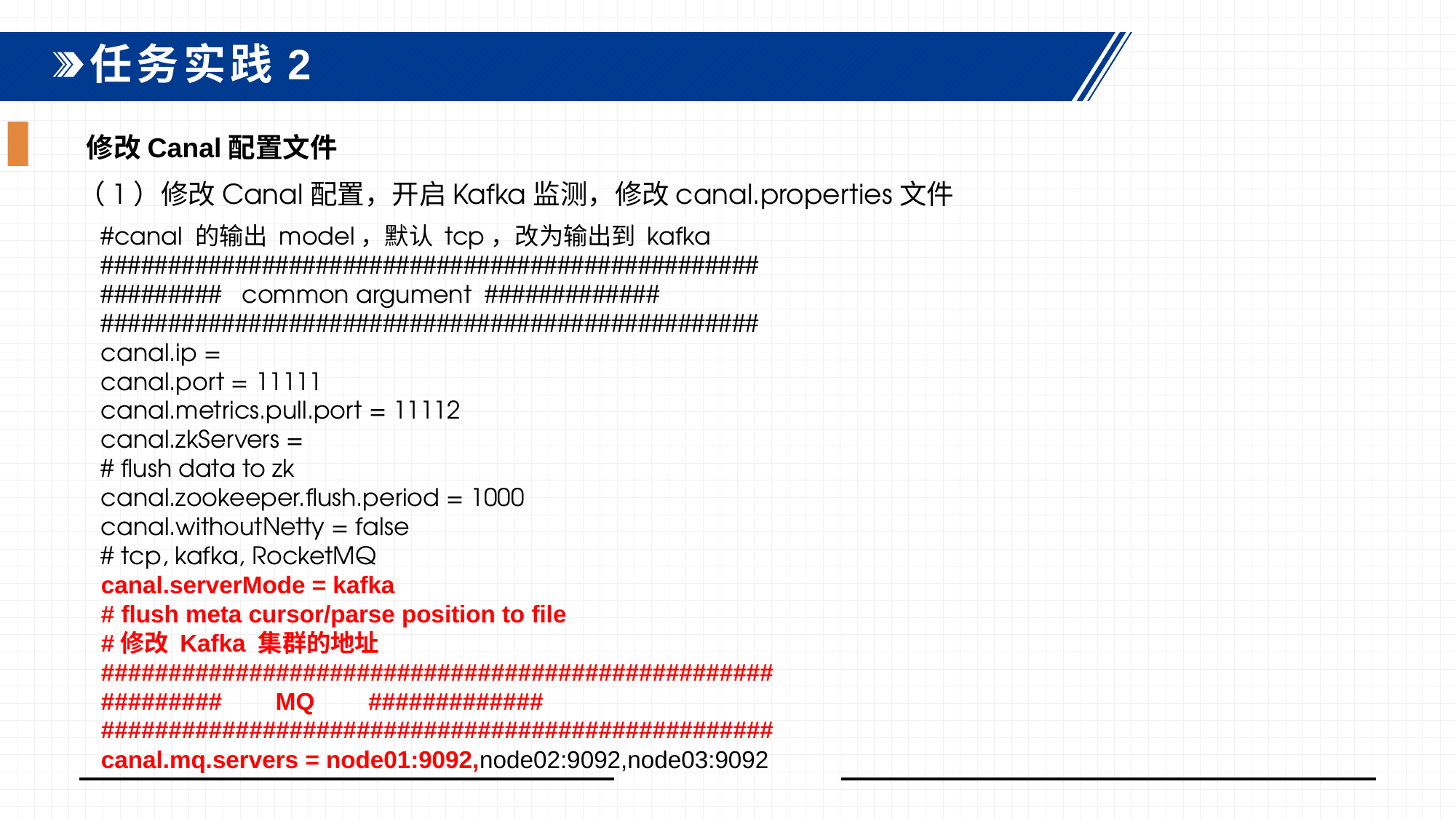

任务实践2
修改Canal配置文件
（1）修改Canal配置，开启Kafka监测，修改canal.properties文件
#canal 的输出 model，默认 tcp，改为输出到 kafka################################################# #########   common argument  #############  ################################################# canal.ip = canal.port = 11111 canal.metrics.pull.port = 11112 canal.zkServers = # flush data to zk canal.zookeeper.flush.period = 1000 canal.withoutNetty = false # tcp, kafka, RocketMQ canal.serverMode = kafka # flush meta cursor/parse position to file #修改 Kafka 集群的地址 ################################################## #########        MQ        ############# ################################################## canal.mq.servers = node01:9092,node02:9092,node03:9092